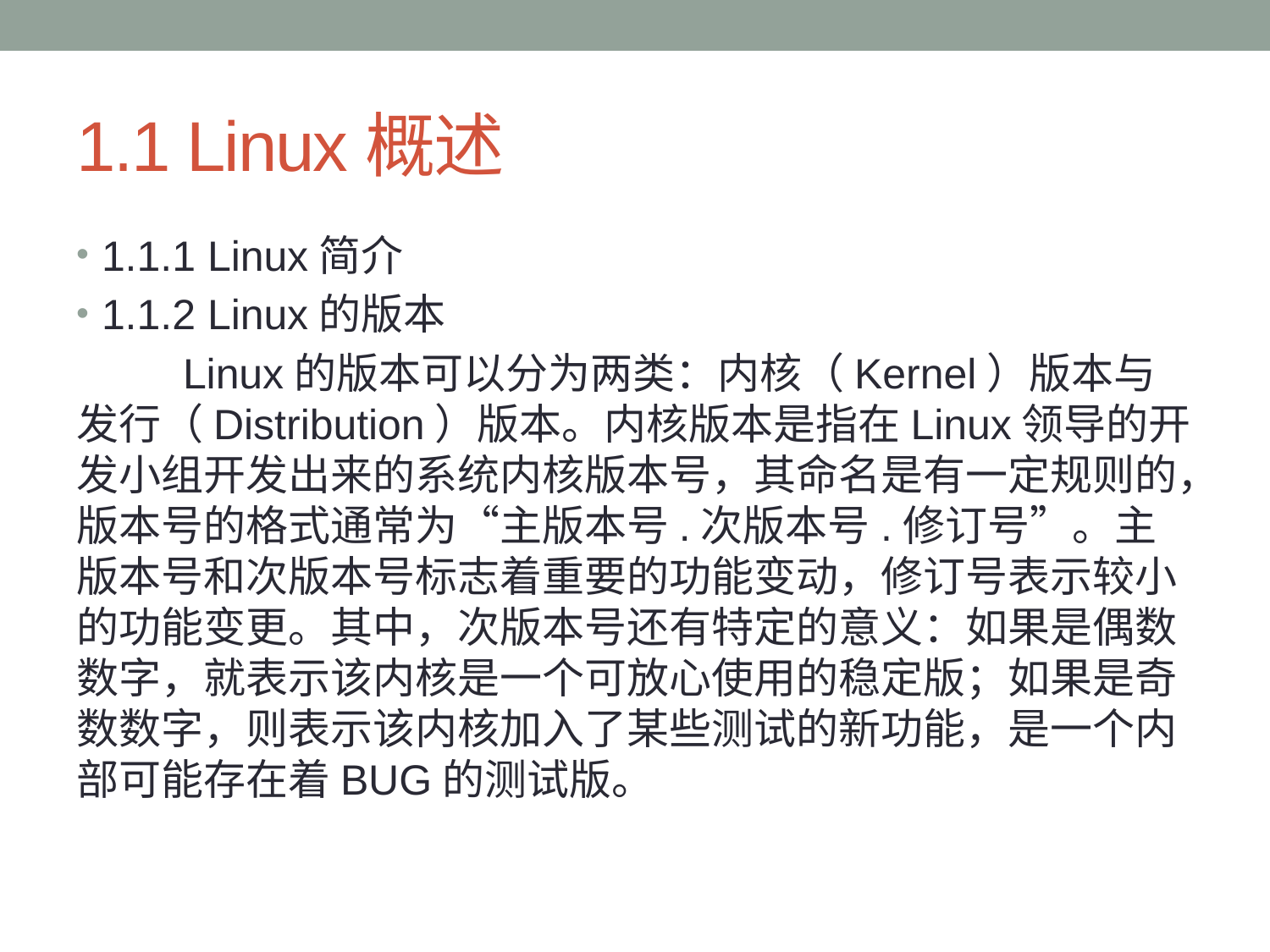

# 1.1 Linux概述
1.1.1 Linux简介
1.1.2 Linux的版本
         Linux的版本可以分为两类：内核（Kernel）版本与发行（Distribution）版本。内核版本是指在Linux领导的开发小组开发出来的系统内核版本号，其命名是有一定规则的，版本号的格式通常为“主版本号.次版本号.修订号”。主版本号和次版本号标志着重要的功能变动，修订号表示较小的功能变更。其中，次版本号还有特定的意义：如果是偶数数字，就表示该内核是一个可放心使用的稳定版；如果是奇数数字，则表示该内核加入了某些测试的新功能，是一个内部可能存在着BUG的测试版。